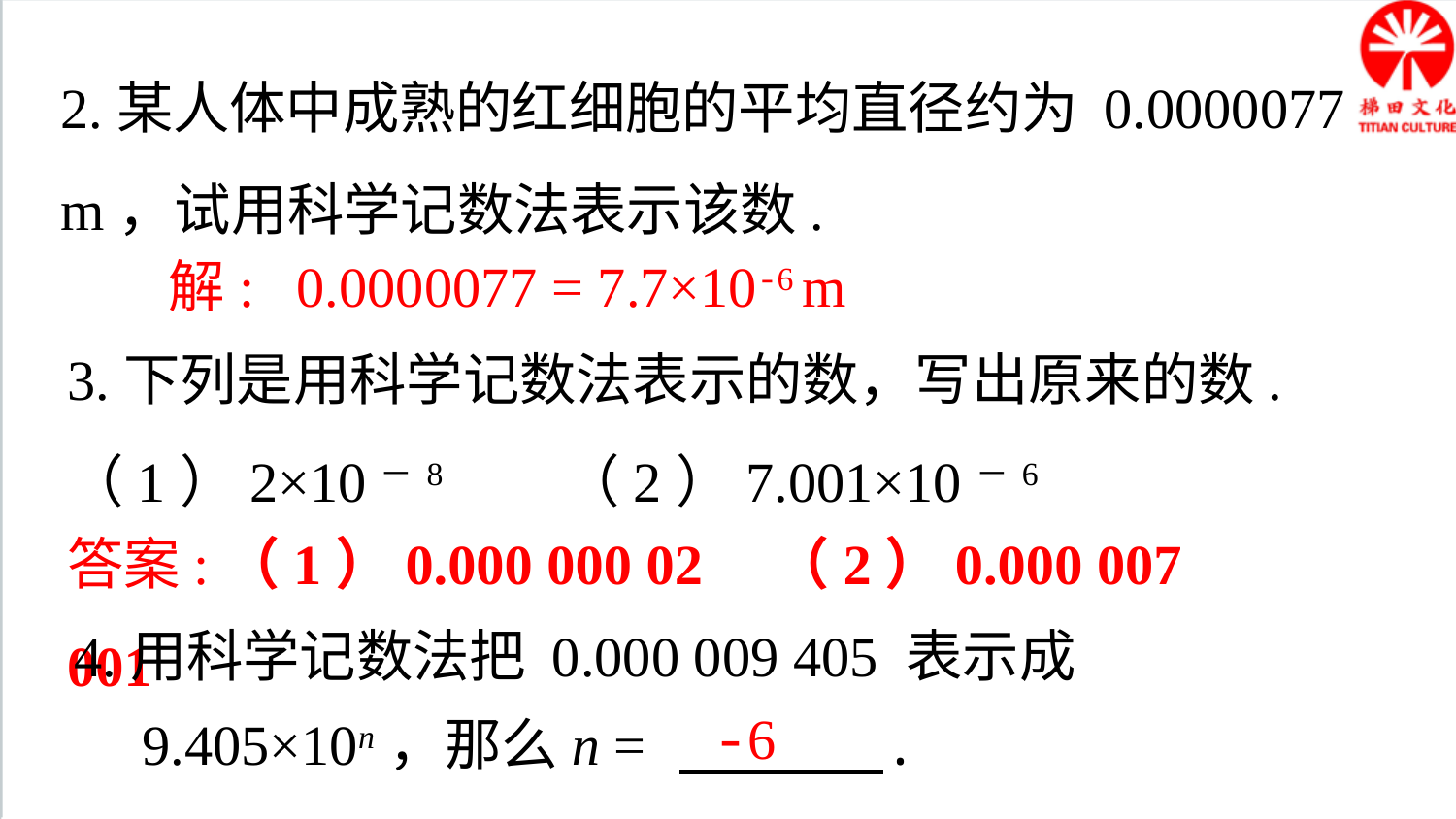

2.某人体中成熟的红细胞的平均直径约为 0.0000077 m，试用科学记数法表示该数.
解:   0.0000077 = 7.7×10-6 m
3.下列是用科学记数法表示的数，写出原来的数.
（1）2×10－8        （2）7.001×10－6
答案:（1）0.000 000 02    （2）0.000 007 001
4.用科学记数法把 0.000 009 405 表示成
  9.405×10n，那么n =       .
-6